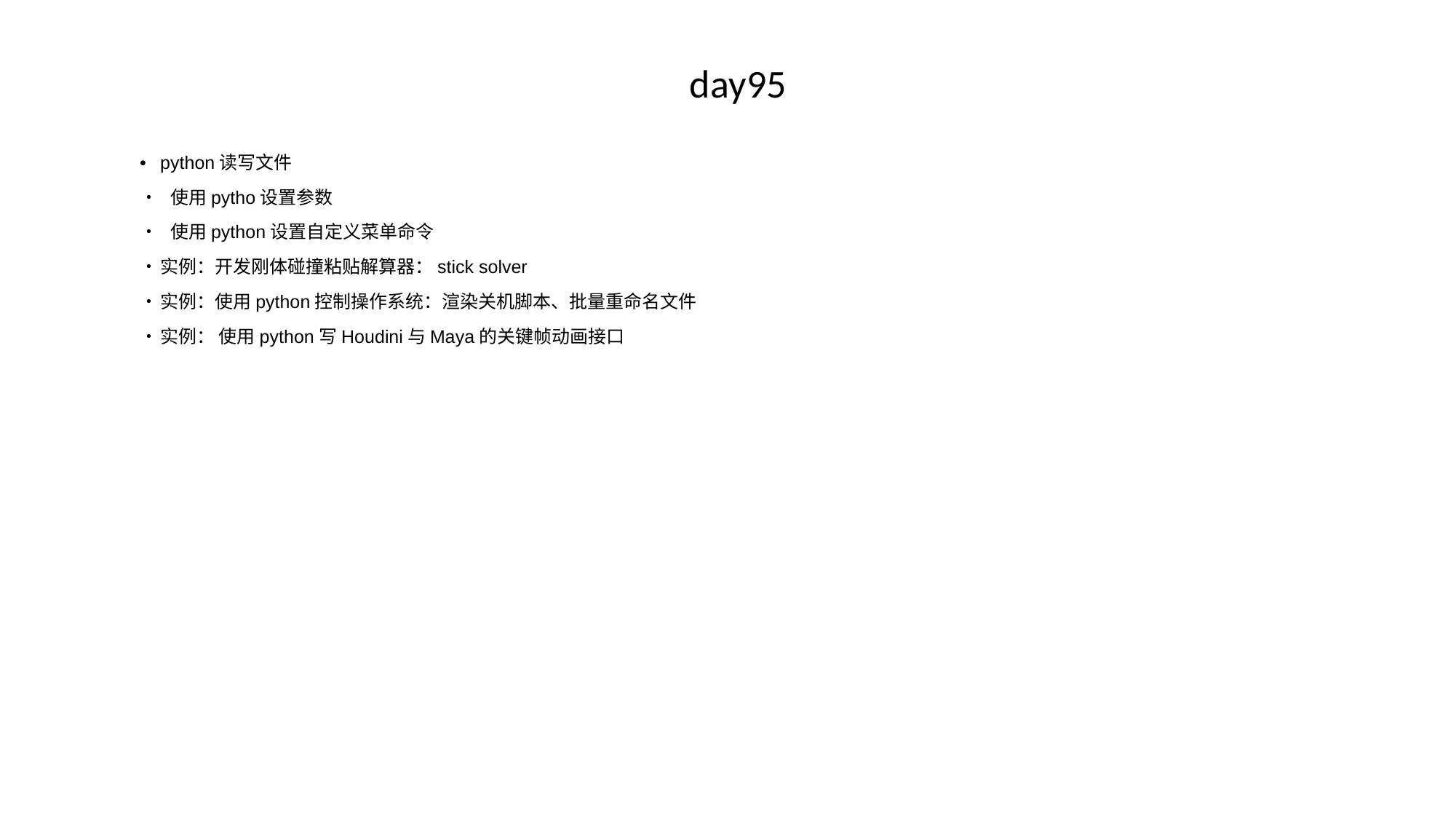

# day95
•	python读写文件
•  使用pytho设置参数
•  使用python设置自定义菜单命令
•	实例：开发刚体碰撞粘贴解算器：stick solver
•	实例：使用python控制操作系统：渲染关机脚本、批量重命名文件
•	实例： 使用python写Houdini与Maya的关键帧动画接口